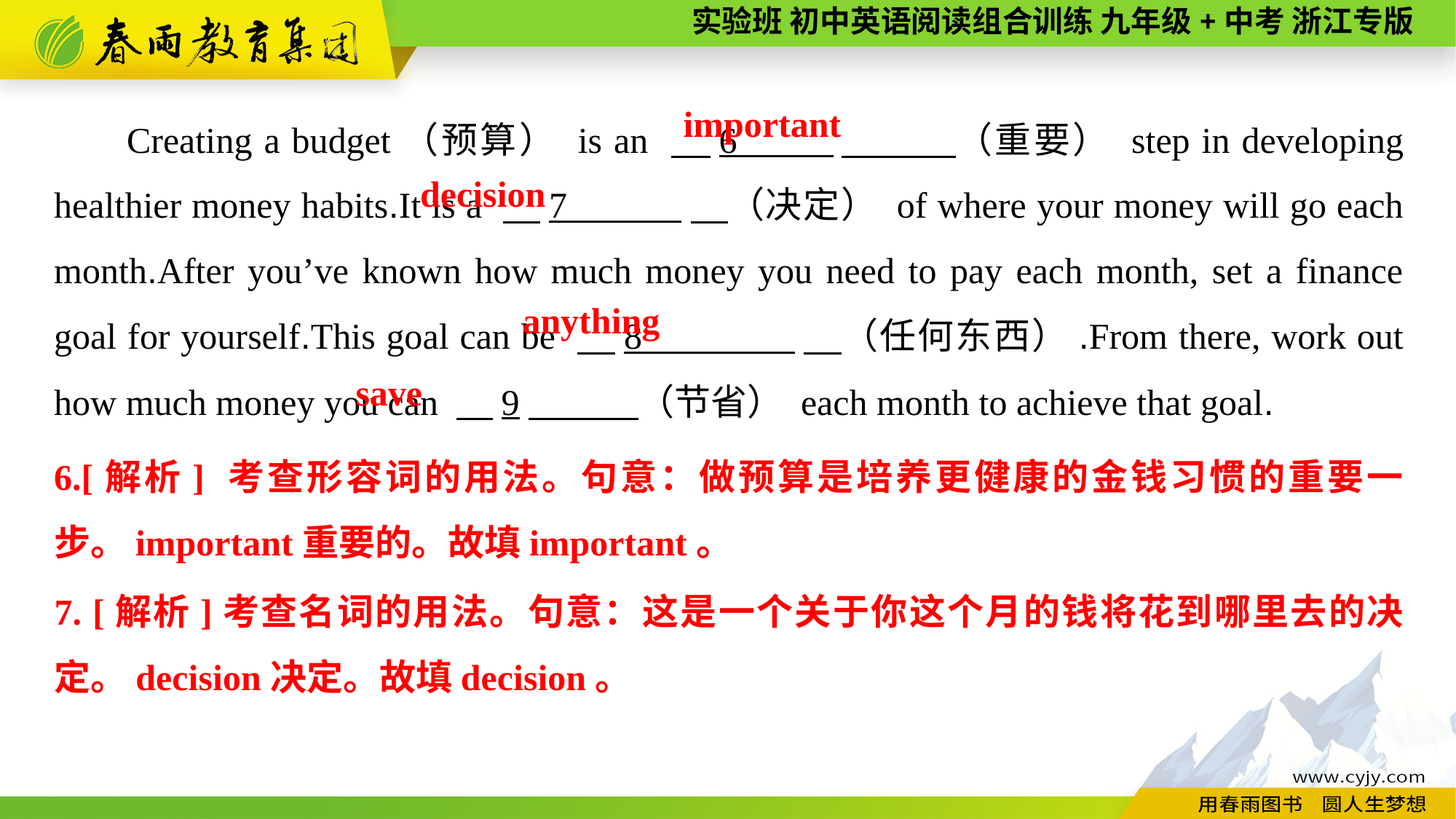

Creating a budget（预算） is an 　6        　       （重要） step in developing healthier money habits.It is a 　7           　（决定） of where your money will go each month.After you’ve known how much money you need to pay each month, set a finance goal for yourself.This goal can be 　8              　（任何东西）.From there, work out how much money you can 　9　         （节省） each month to achieve that goal.
 important
decision
anything
save
6.[解析] 考查形容词的用法。句意：做预算是培养更健康的金钱习惯的重要一步。important重要的。故填important。
7. [解析]考查名词的用法。句意：这是一个关于你这个月的钱将花到哪里去的决定。decision决定。故填decision。